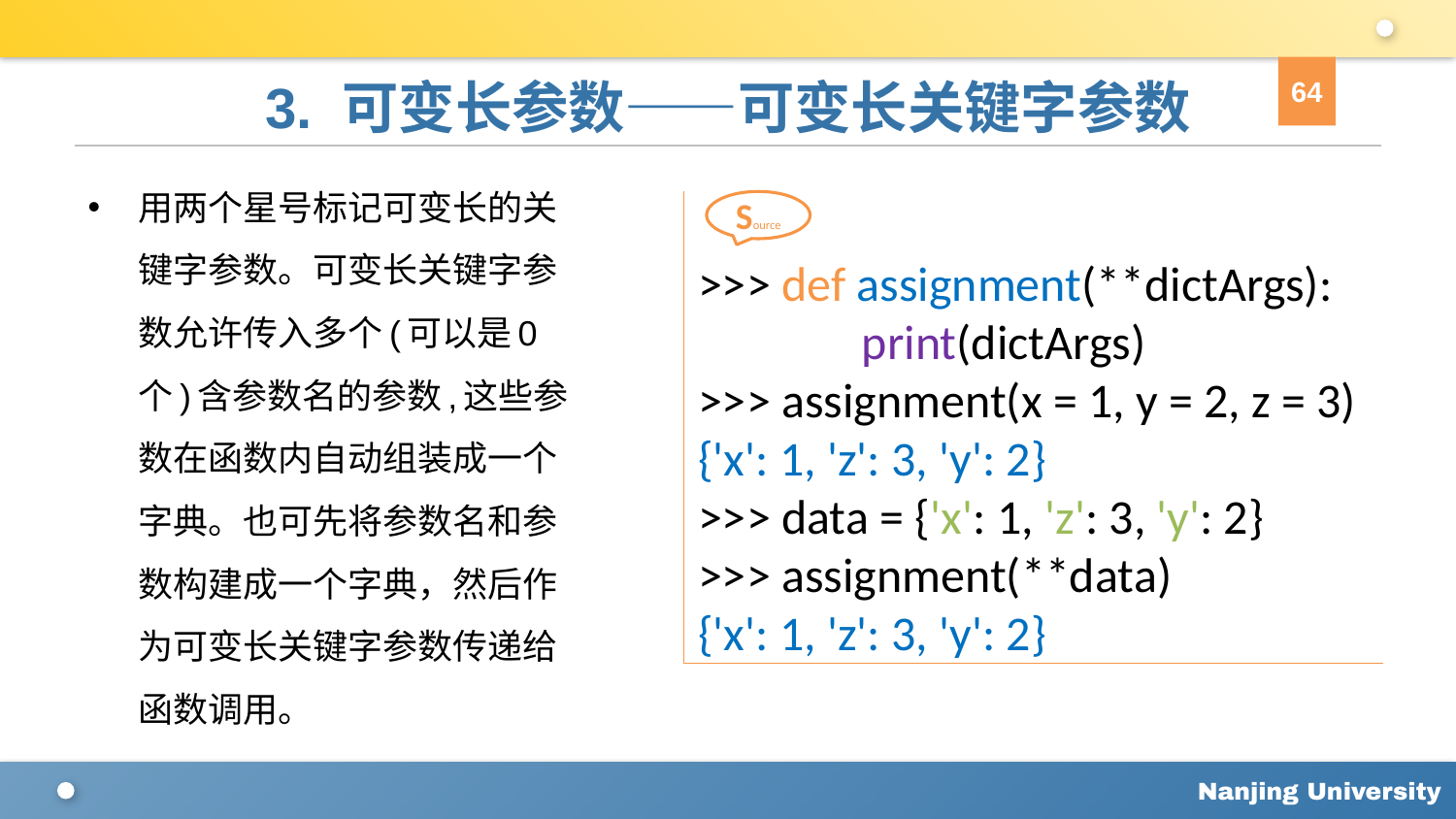

64
# 3. 可变长参数——可变长关键字参数
用两个星号标记可变长的关键字参数。可变长关键字参数允许传入多个(可以是0个)含参数名的参数,这些参数在函数内自动组装成一个字典。也可先将参数名和参数构建成一个字典，然后作为可变长关键字参数传递给函数调用。

>>> def assignment(**dictArgs):
               print(dictArgs)
>>> assignment(x = 1, y = 2, z = 3)
{'x': 1, 'z': 3, 'y': 2}
>>> data = {'x': 1, 'z': 3, 'y': 2}
>>> assignment(**data)
{'x': 1, 'z': 3, 'y': 2}
Source